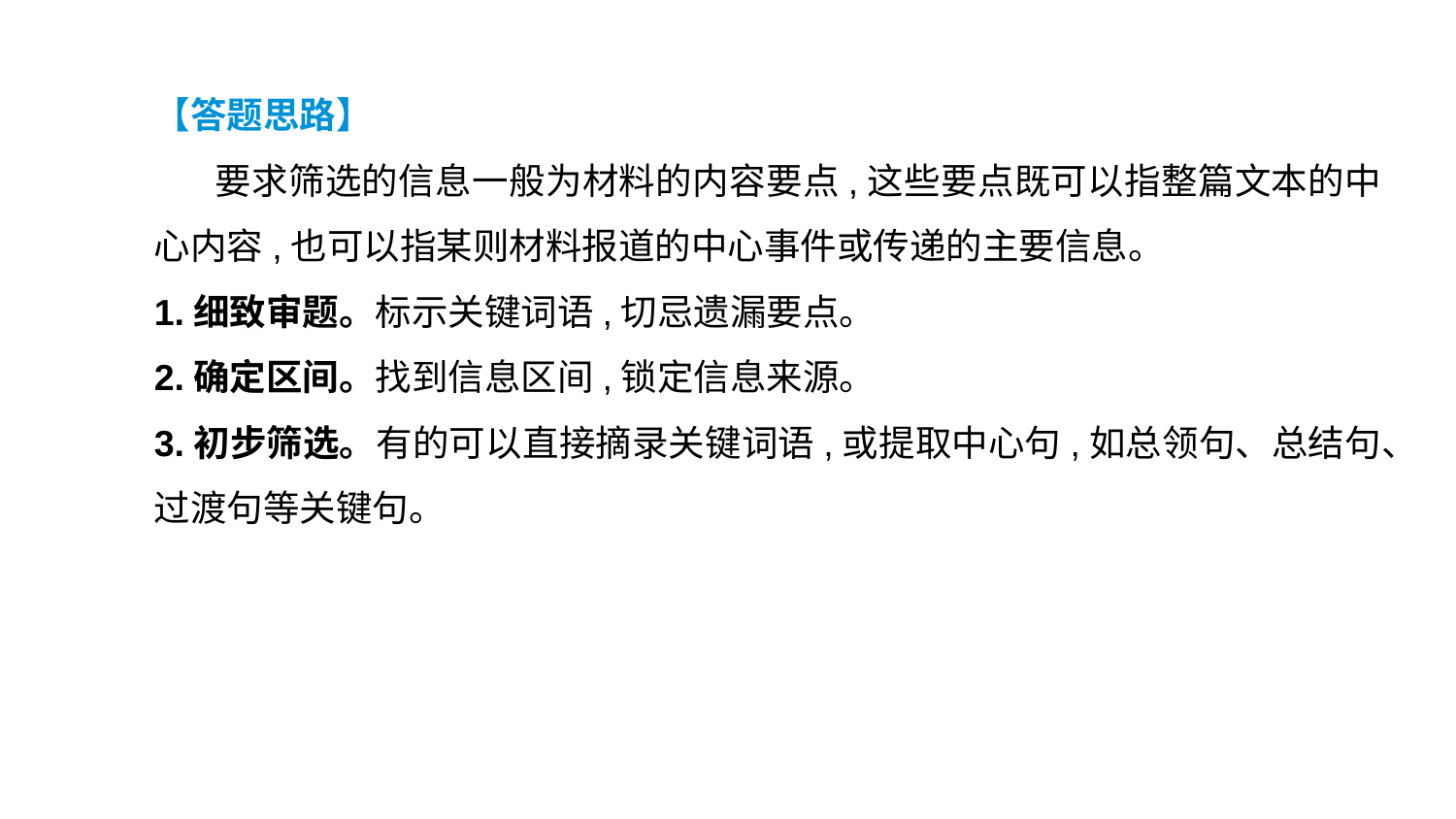

【答题思路】
      要求筛选的信息一般为材料的内容要点,这些要点既可以指整篇文本的中心内容,也可以指某则材料报道的中心事件或传递的主要信息。
1.细致审题。标示关键词语,切忌遗漏要点。
2.确定区间。找到信息区间,锁定信息来源。
3.初步筛选。有的可以直接摘录关键词语,或提取中心句,如总领句、总结句、过渡句等关键句。